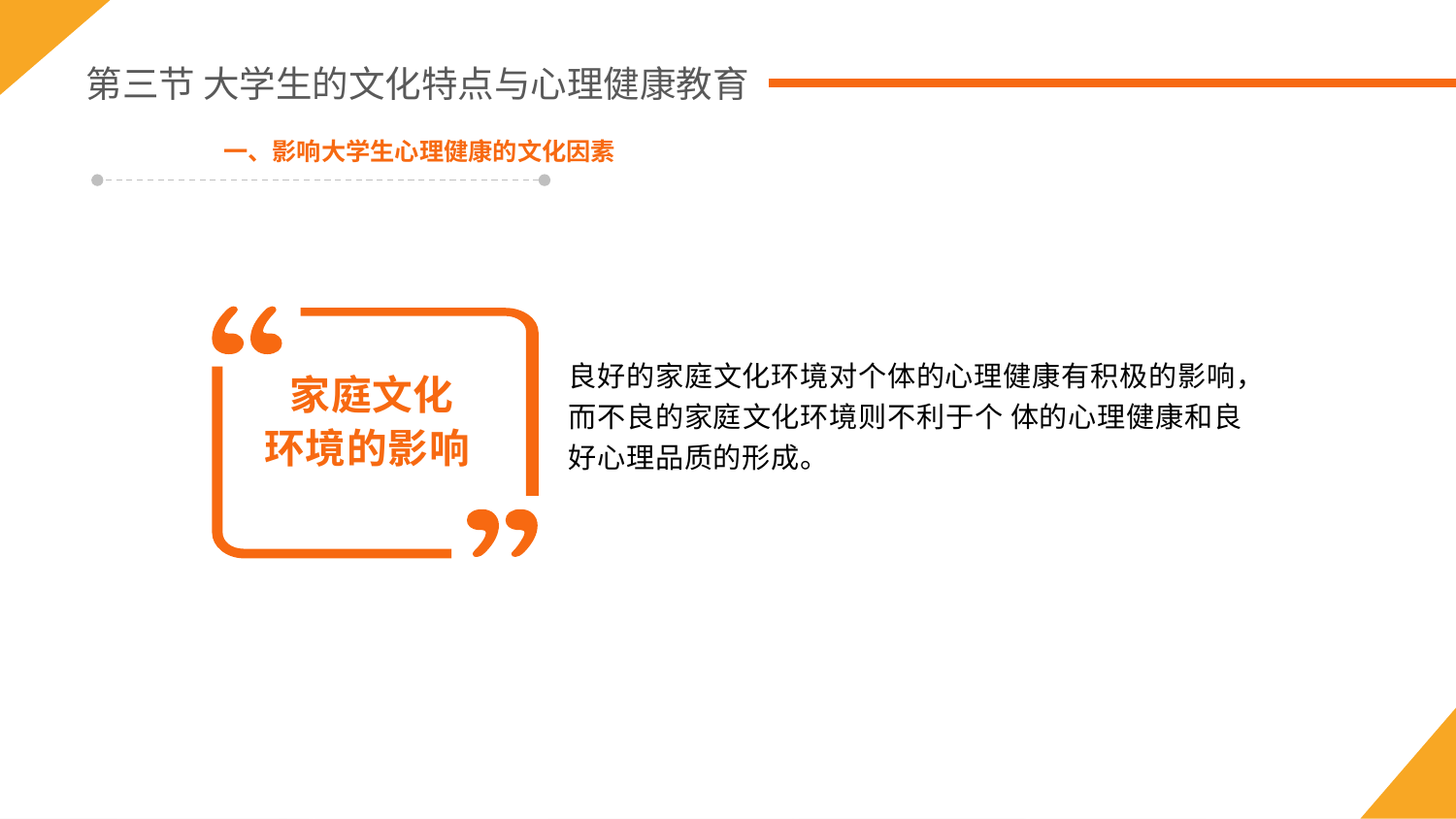

第三节 大学生的文化特点与心理健康教育
一、影响大学生心理健康的文化因素

家庭文化
环境的影响
良好的家庭文化环境对个体的心理健康有积极的影响，而不良的家庭文化环境则不利于个 体的心理健康和良好心理品质的形成。